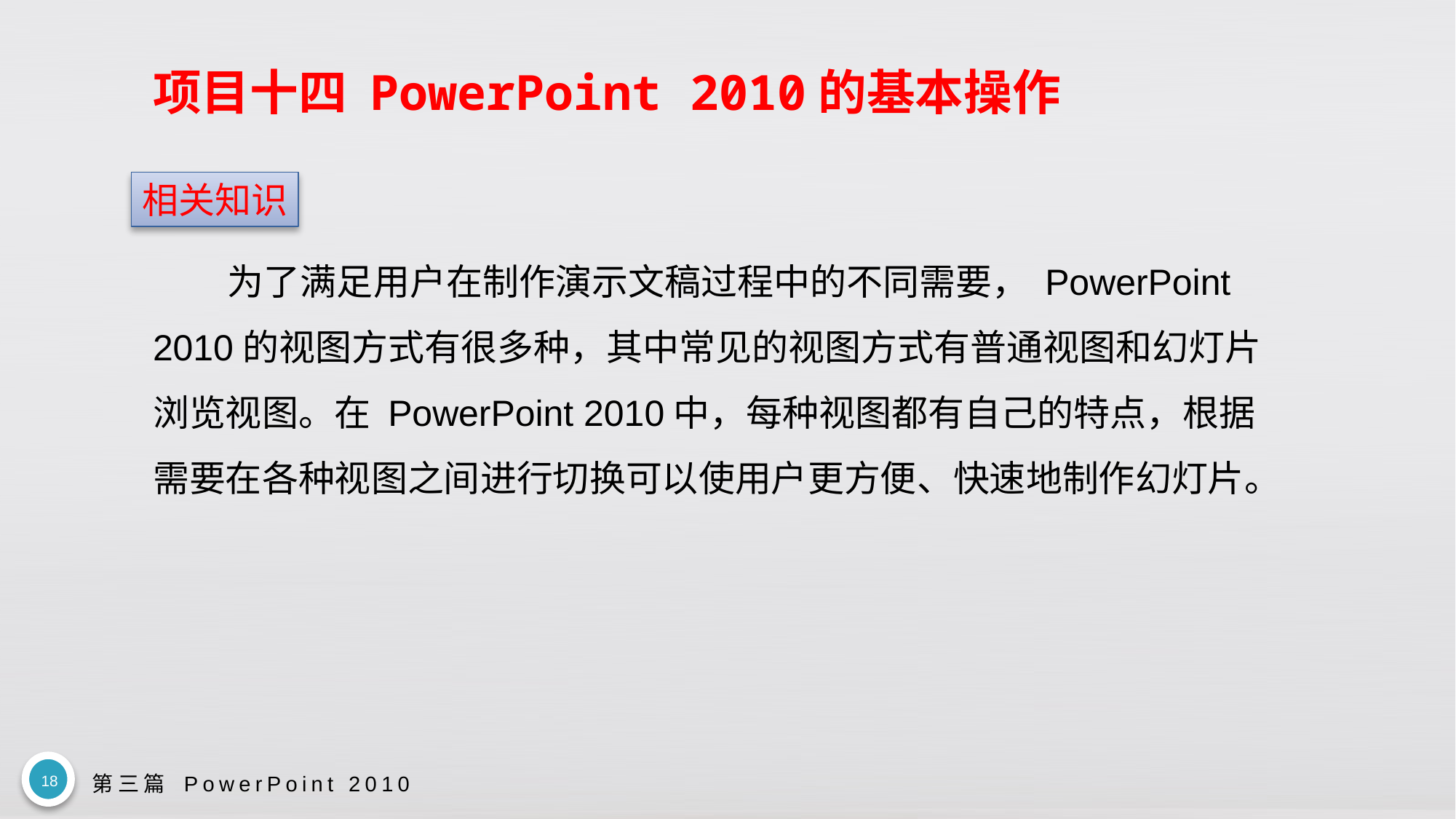

# 项目十四 PowerPoint 2010的基本操作
相关知识
为了满足用户在制作演示文稿过程中的不同需要， PowerPoint 2010的视图方式有很多种，其中常见的视图方式有普通视图和幻灯片浏览视图。在 PowerPoint 2010中，每种视图都有自己的特点，根据需要在各种视图之间进行切换可以使用户更方便、快速地制作幻灯片。
18